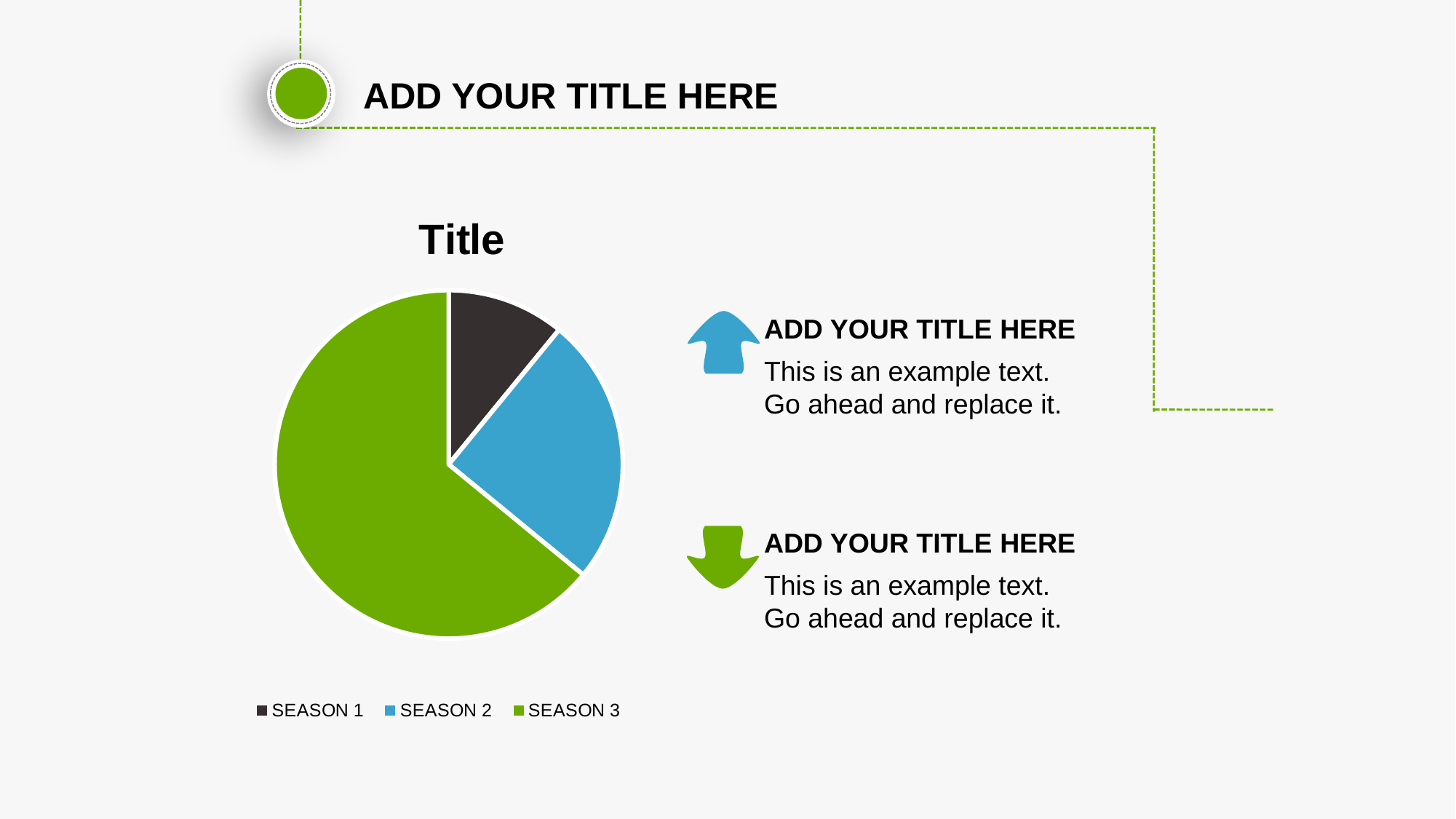

ADD YOUR TITLE HERE

### Chart: Title

| Category | 销售额 |
|---|---|
| SEASON 1 | 1.4 |
| SEASON 2 | 3.2 |
| SEASON 3 | 8.2 |
ADD YOUR TITLE HERE
This is an example text.
Go ahead and replace it.

ADD YOUR TITLE HERE
This is an example text.
Go ahead and replace it.